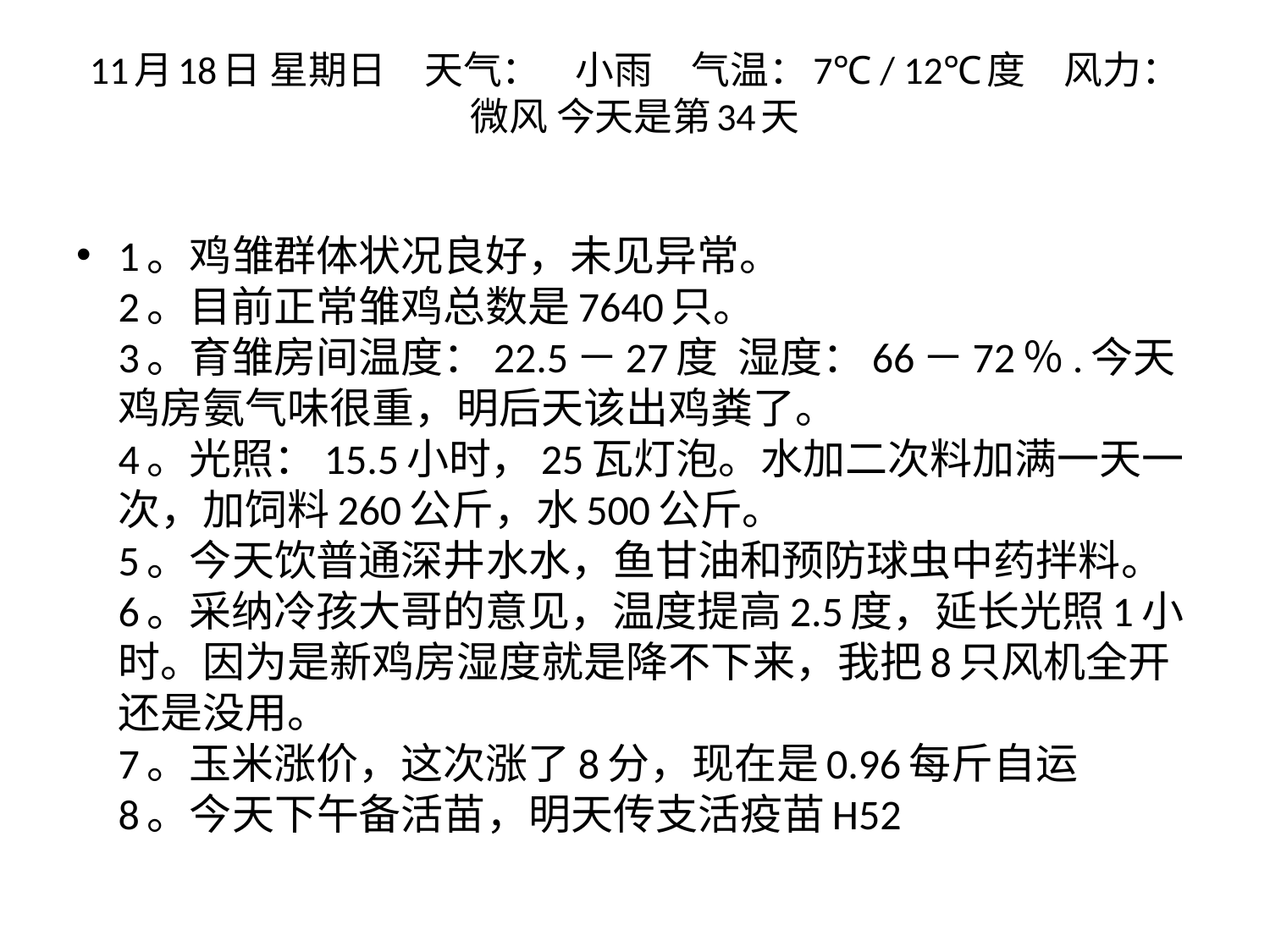

# 11月18日 星期日　天气：    小雨　气温：7℃ / 12℃度　风力：微风 今天是第34天
1。鸡雏群体状况良好，未见异常。
2。目前正常雏鸡总数是7640只。
3。育雏房间温度：22.5－27度  湿度：66－72％.今天鸡房氨气味很重，明后天该出鸡粪了。
4。光照：15.5小时，25瓦灯泡。水加二次料加满一天一次，加饲料260公斤，水500公斤。
5。今天饮普通深井水水，鱼甘油和预防球虫中药拌料。
6。采纳冷孩大哥的意见，温度提高2.5度，延长光照1小时。因为是新鸡房湿度就是降不下来，我把8只风机全开还是没用。
7。玉米涨价，这次涨了8分，现在是0.96每斤自运
8。今天下午备活苗，明天传支活疫苗H52